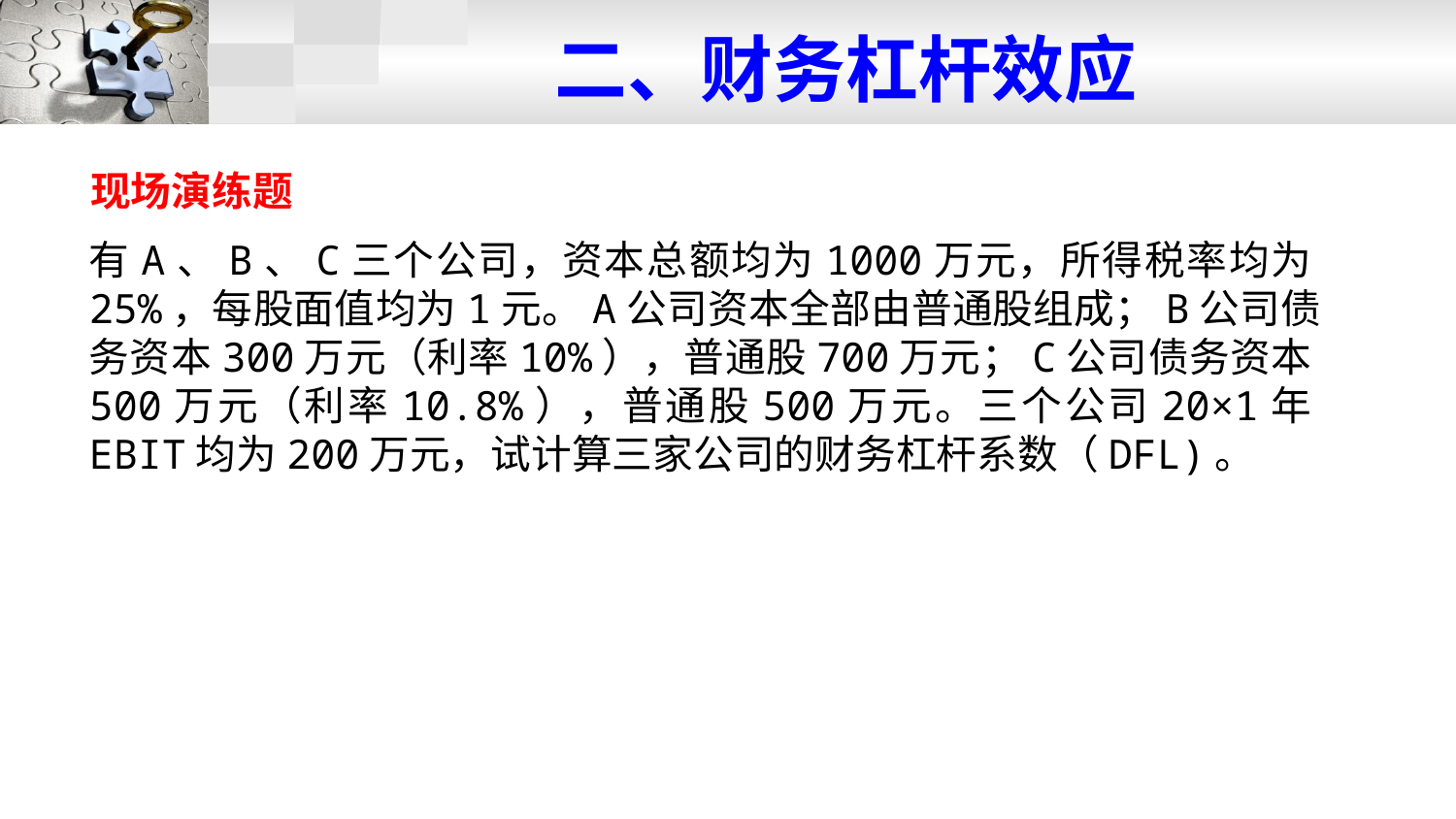

# 二、财务杠杆效应
现场演练题
有A、B、C三个公司，资本总额均为1000万元，所得税率均为25%，每股面值均为1元。A公司资本全部由普通股组成；B公司债务资本300万元（利率10%），普通股700万元；C公司债务资本500万元（利率10.8%），普通股500万元。三个公司20×1年EBIT均为200万元，试计算三家公司的财务杠杆系数（DFL)。